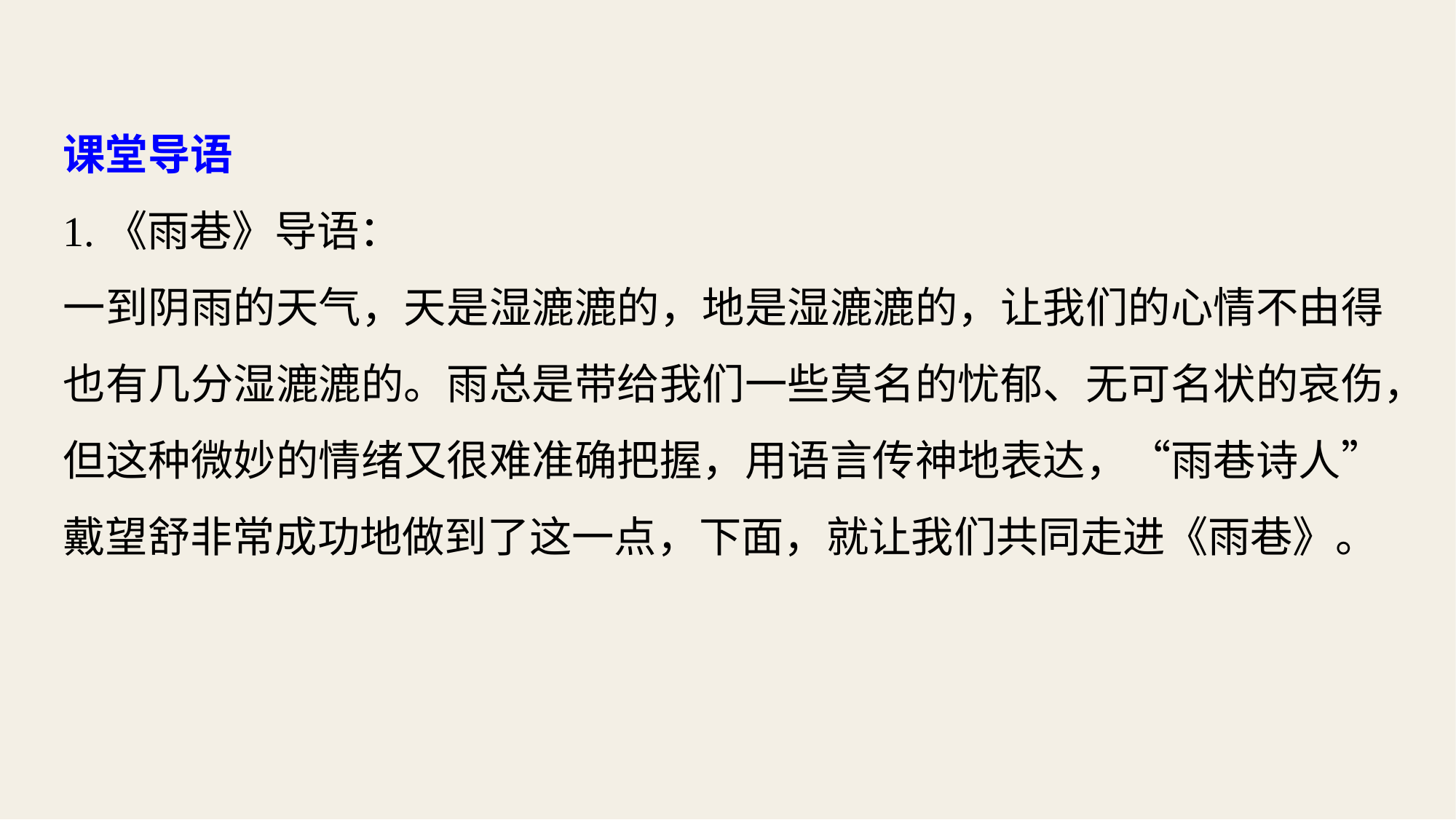

课堂导语
1.《雨巷》导语：
一到阴雨的天气，天是湿漉漉的，地是湿漉漉的，让我们的心情不由得也有几分湿漉漉的。雨总是带给我们一些莫名的忧郁、无可名状的哀伤，但这种微妙的情绪又很难准确把握，用语言传神地表达，“雨巷诗人”戴望舒非常成功地做到了这一点，下面，就让我们共同走进《雨巷》。